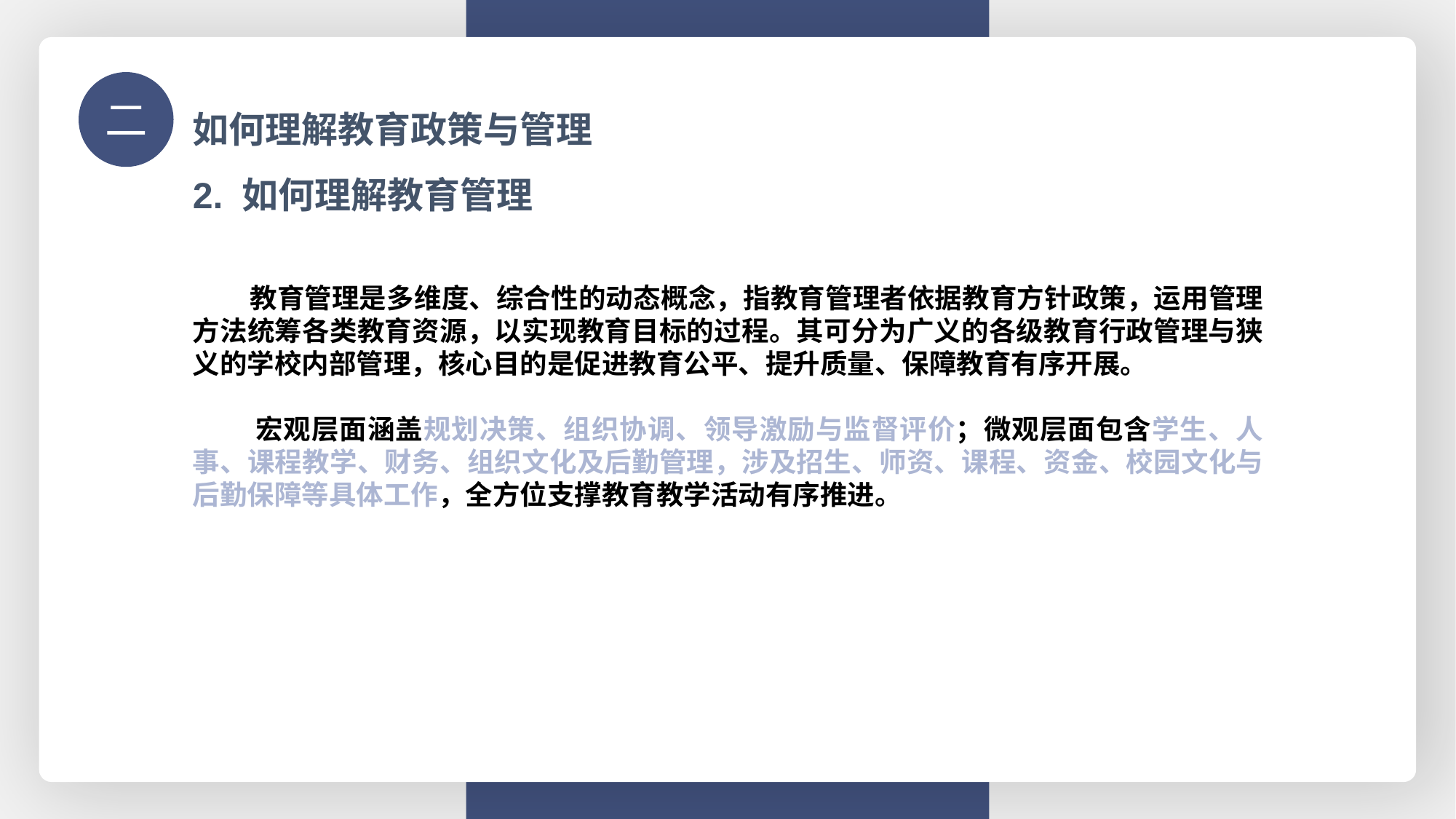

如何理解教育政策与管理
二
2. 如何理解教育管理
        教育管理是多维度、综合性的动态概念，指教育管理者依据教育方针政策，运用管理方法统筹各类教育资源，以实现教育目标的过程。其可分为广义的各级教育行政管理与狭义的学校内部管理，核心目的是促进教育公平、提升质量、保障教育有序开展。

        宏观层面涵盖规划决策、组织协调、领导激励与监督评价；微观层面包含学生、人事、课程教学、财务、组织文化及后勤管理，涉及招生、师资、课程、资金、校园文化与后勤保障等具体工作，全方位支撑教育教学活动有序推进。